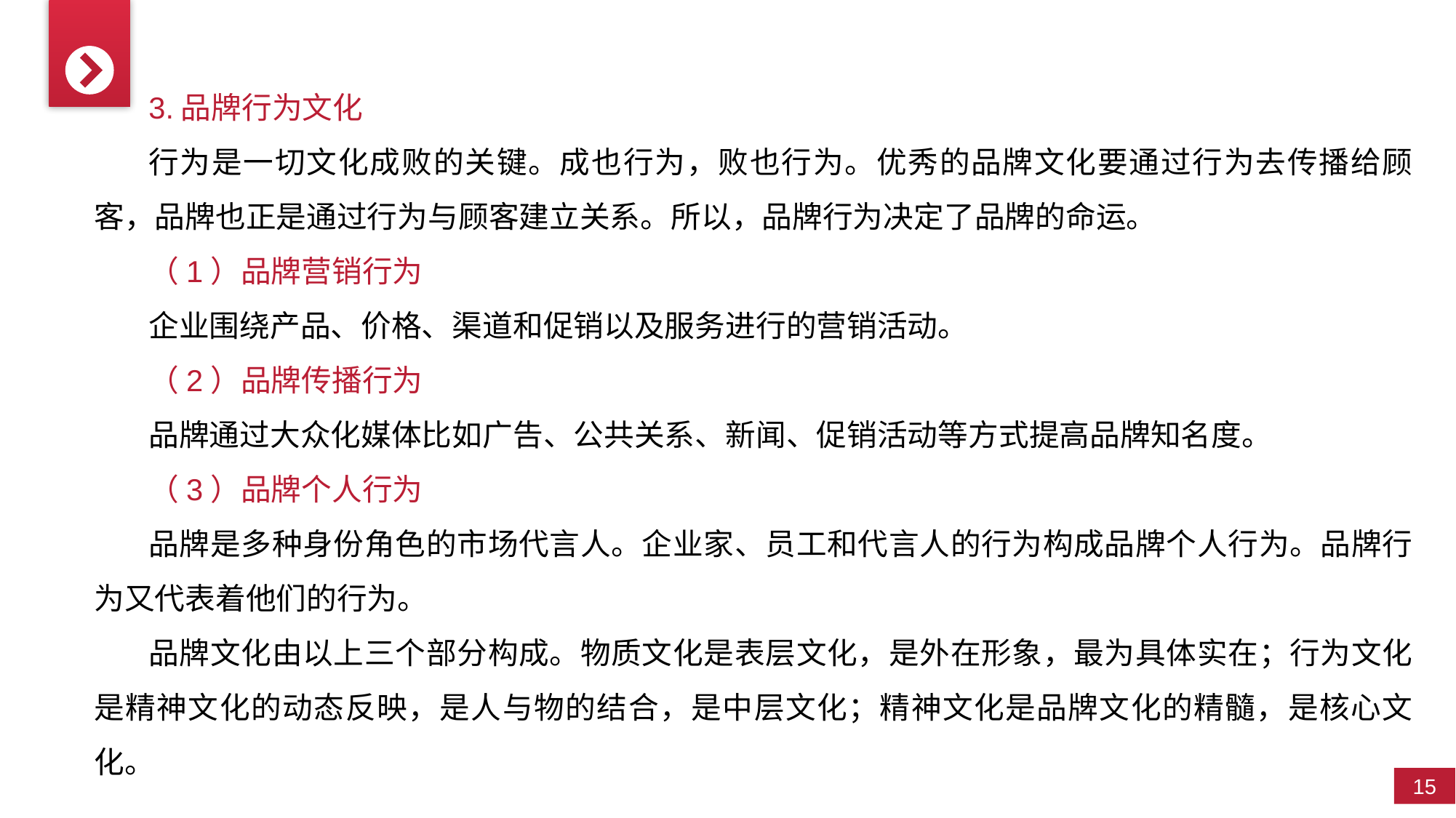

3.品牌行为文化
行为是一切文化成败的关键。成也行为，败也行为。优秀的品牌文化要通过行为去传播给顾客，品牌也正是通过行为与顾客建立关系。所以，品牌行为决定了品牌的命运。
（1）品牌营销行为
企业围绕产品、价格、渠道和促销以及服务进行的营销活动。
（2）品牌传播行为
品牌通过大众化媒体比如广告、公共关系、新闻、促销活动等方式提高品牌知名度。
（3）品牌个人行为
品牌是多种身份角色的市场代言人。企业家、员工和代言人的行为构成品牌个人行为。品牌行为又代表着他们的行为。
品牌文化由以上三个部分构成。物质文化是表层文化，是外在形象，最为具体实在；行为文化是精神文化的动态反映，是人与物的结合，是中层文化；精神文化是品牌文化的精髓，是核心文化。